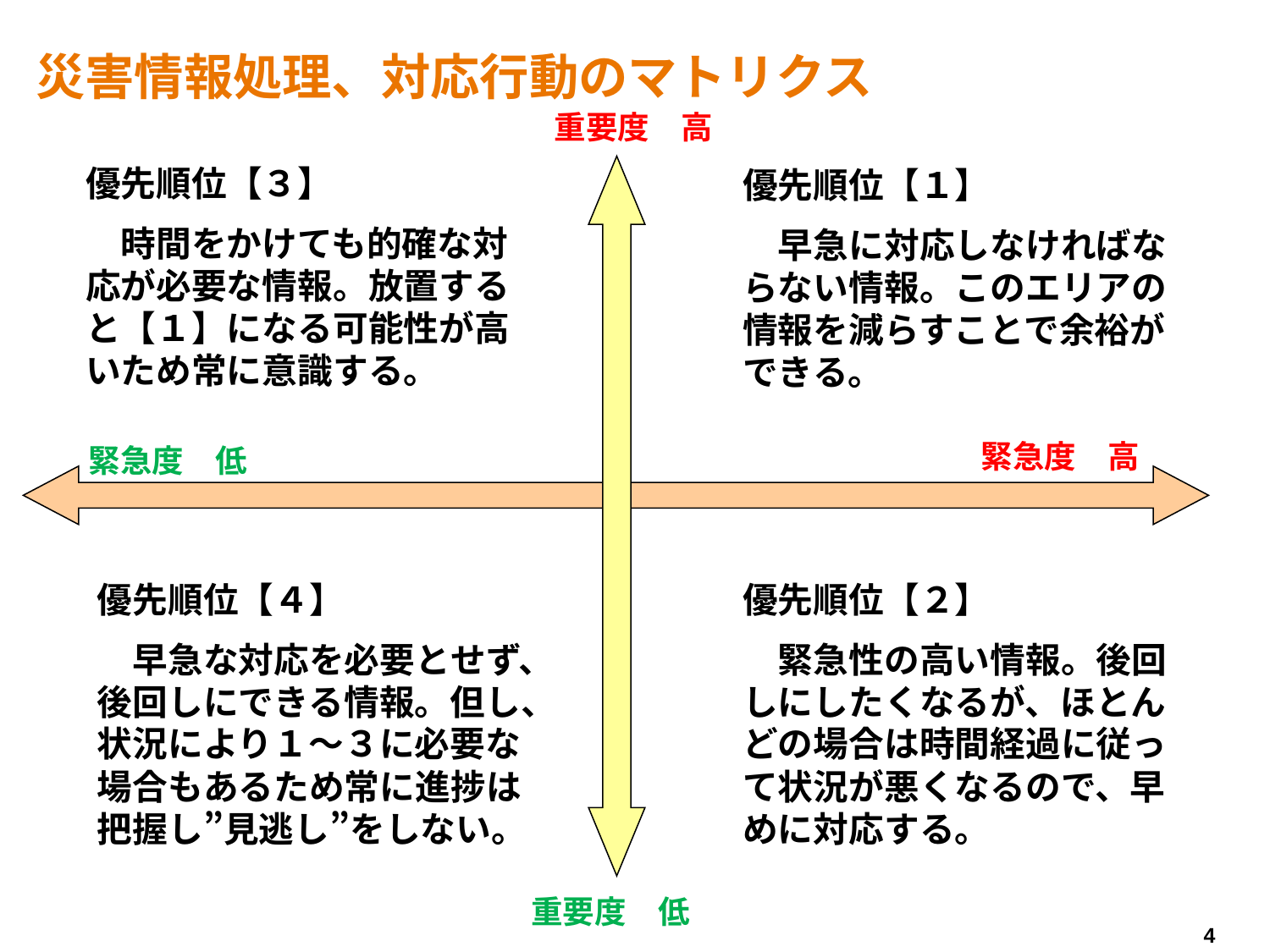

# 災害情報処理、対応行動のマトリクス

重要度　高
優先順位【３】
　時間をかけても的確な対応が必要な情報。放置すると【１】になる可能性が高いため常に意識する。
優先順位【１】
　早急に対応しなければならない情報。このエリアの情報を減らすことで余裕ができる。
緊急度　高
緊急度　低

優先順位【４】
　早急な対応を必要とせず、後回しにできる情報。但し、状況により１～３に必要な場合もあるため常に進捗は把握し”見逃し”をしない。
優先順位【２】
　緊急性の高い情報。後回しにしたくなるが、ほとんどの場合は時間経過に従って状況が悪くなるので、早めに対応する。
重要度　低
4